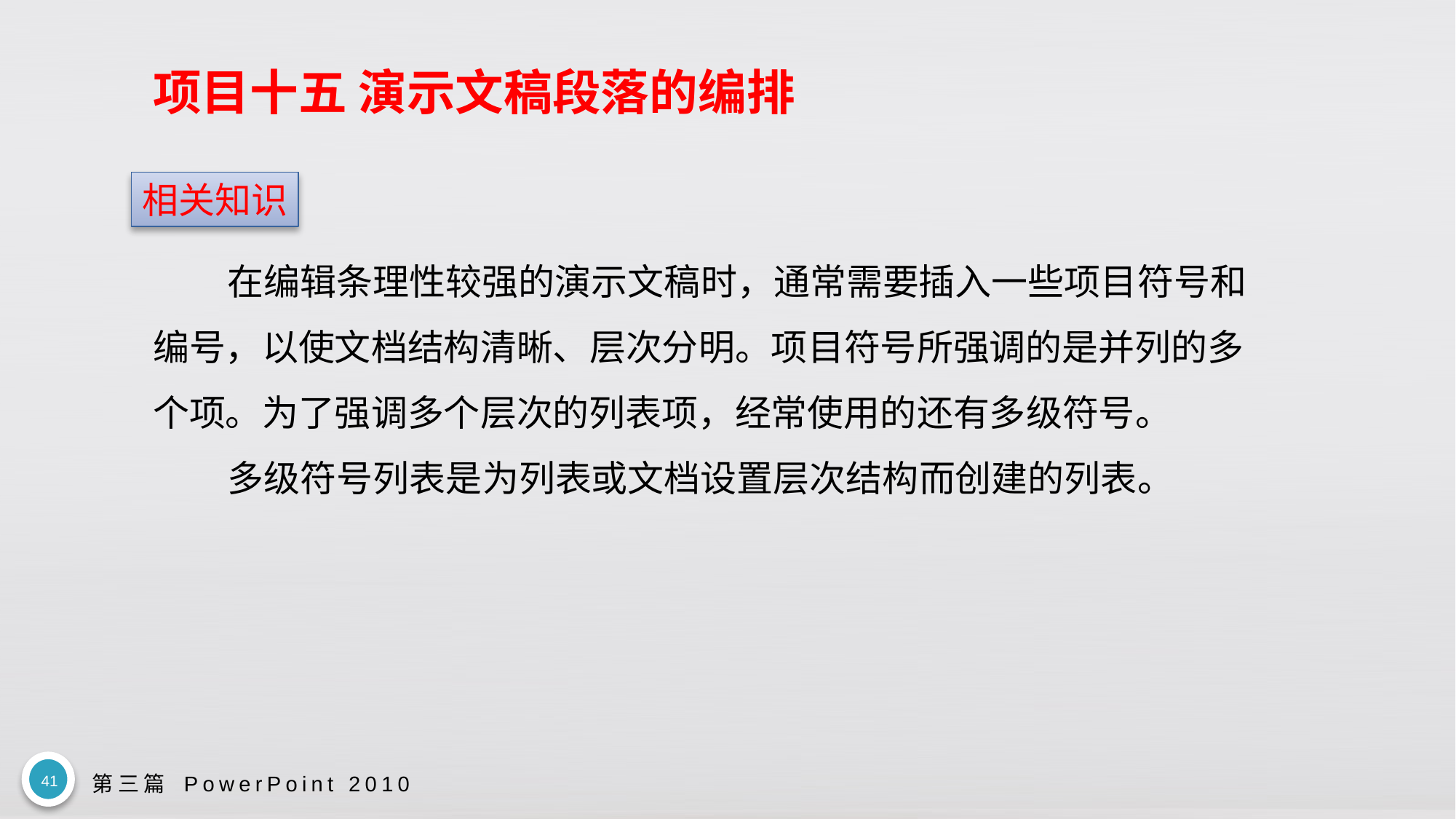

# 项目十五 演示文稿段落的编排
相关知识
在编辑条理性较强的演示文稿时，通常需要插入一些项目符号和编号，以使文档结构清晰、层次分明。项目符号所强调的是并列的多个项。为了强调多个层次的列表项，经常使用的还有多级符号。
多级符号列表是为列表或文档设置层次结构而创建的列表。
41